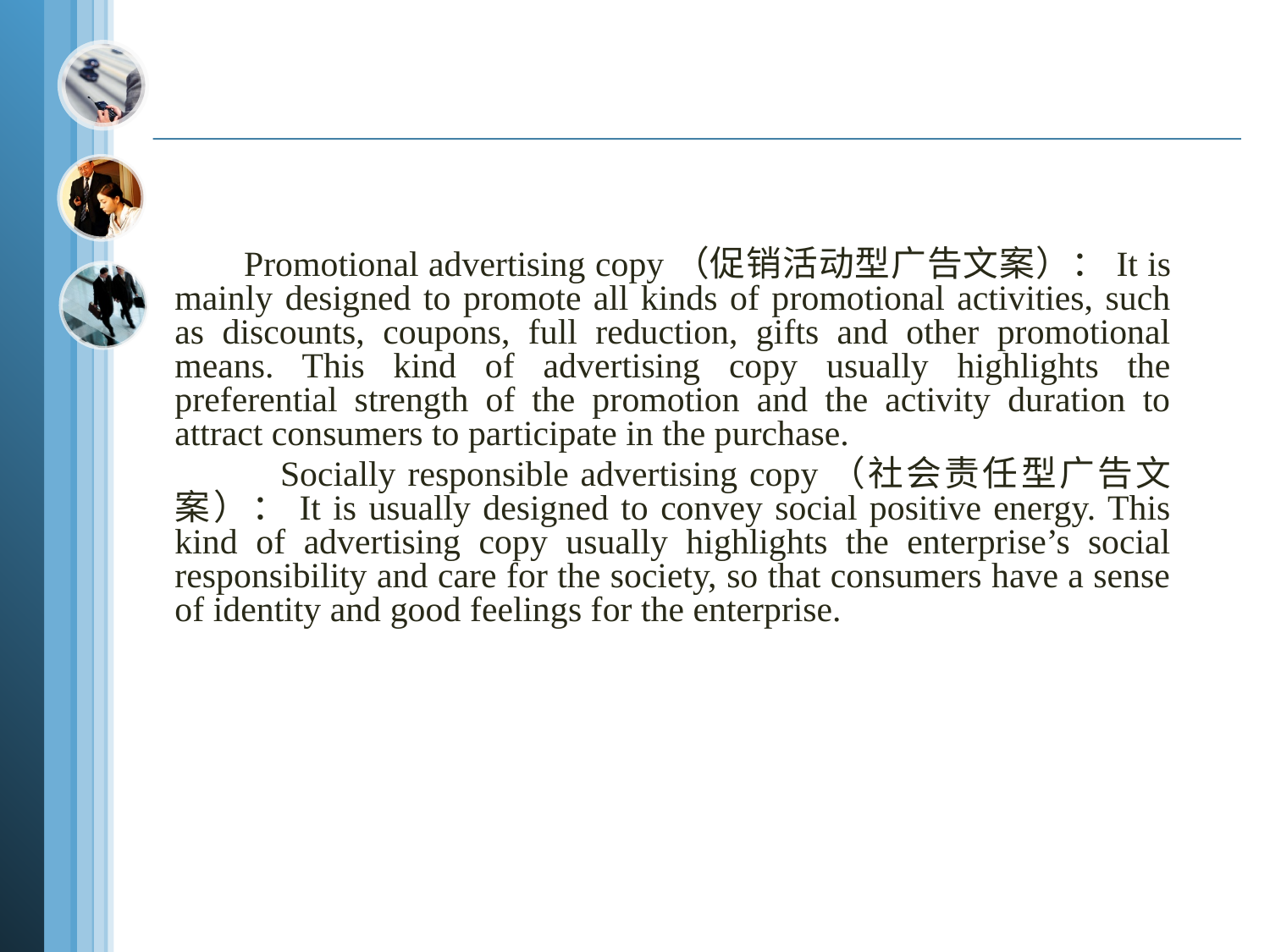

Promotional advertising copy（促销活动型广告文案）：It is mainly designed to promote all kinds of promotional activities, such as discounts, coupons, full reduction, gifts and other promotional means. This kind of advertising copy usually highlights the preferential strength of the promotion and the activity duration to attract consumers to participate in the purchase.
             Socially responsible advertising copy（社会责任型广告文案）：It is usually designed to convey social positive energy. This kind of advertising copy usually highlights the enterprise’s social responsibility and care for the society, so that consumers have a sense of identity and good feelings for the enterprise.